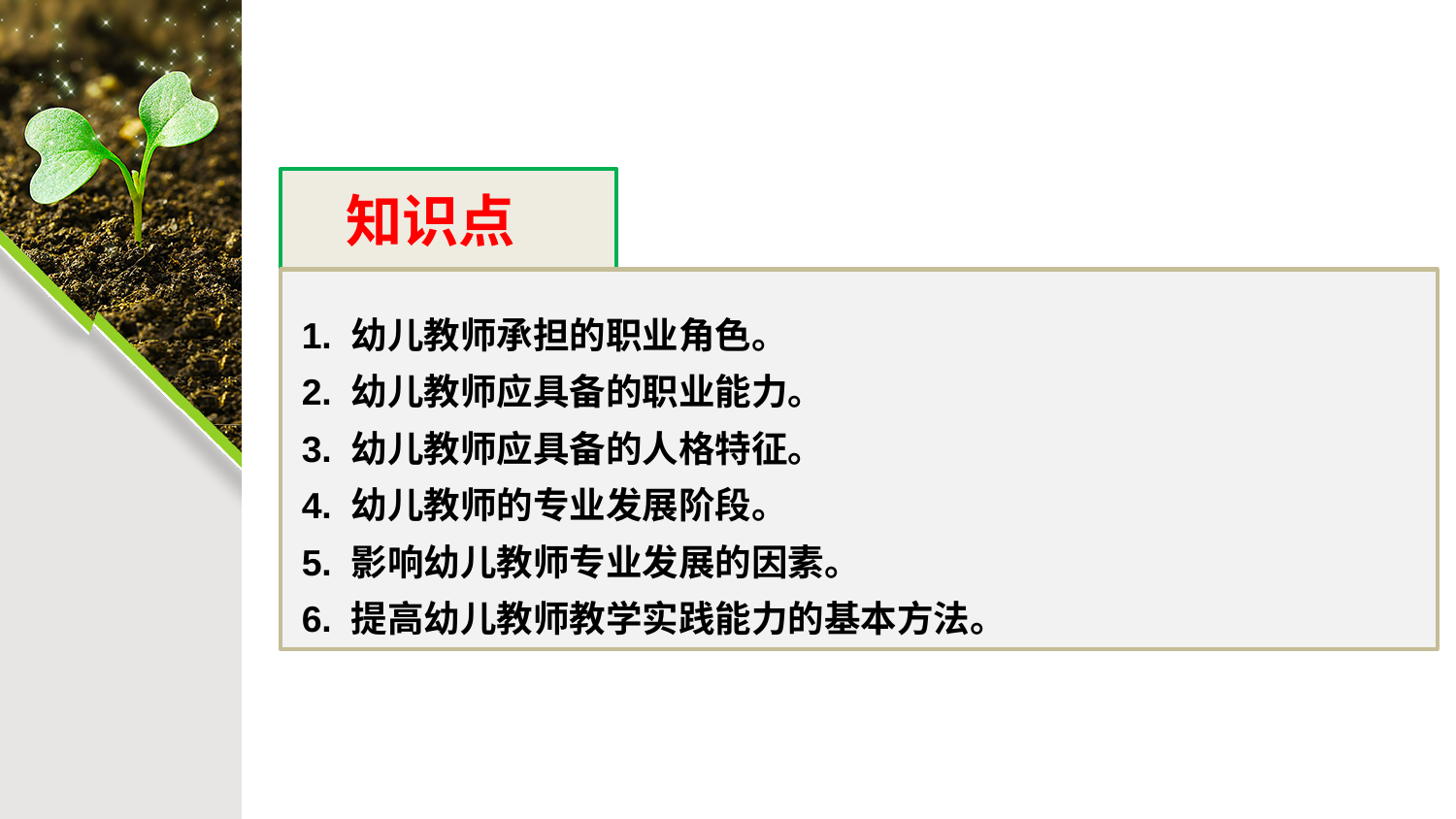

知识点

1. 幼儿教师承担的职业角色。
2. 幼儿教师应具备的职业能力。
3. 幼儿教师应具备的人格特征。
4. 幼儿教师的专业发展阶段。
5. 影响幼儿教师专业发展的因素。
6. 提高幼儿教师教学实践能力的基本方法。